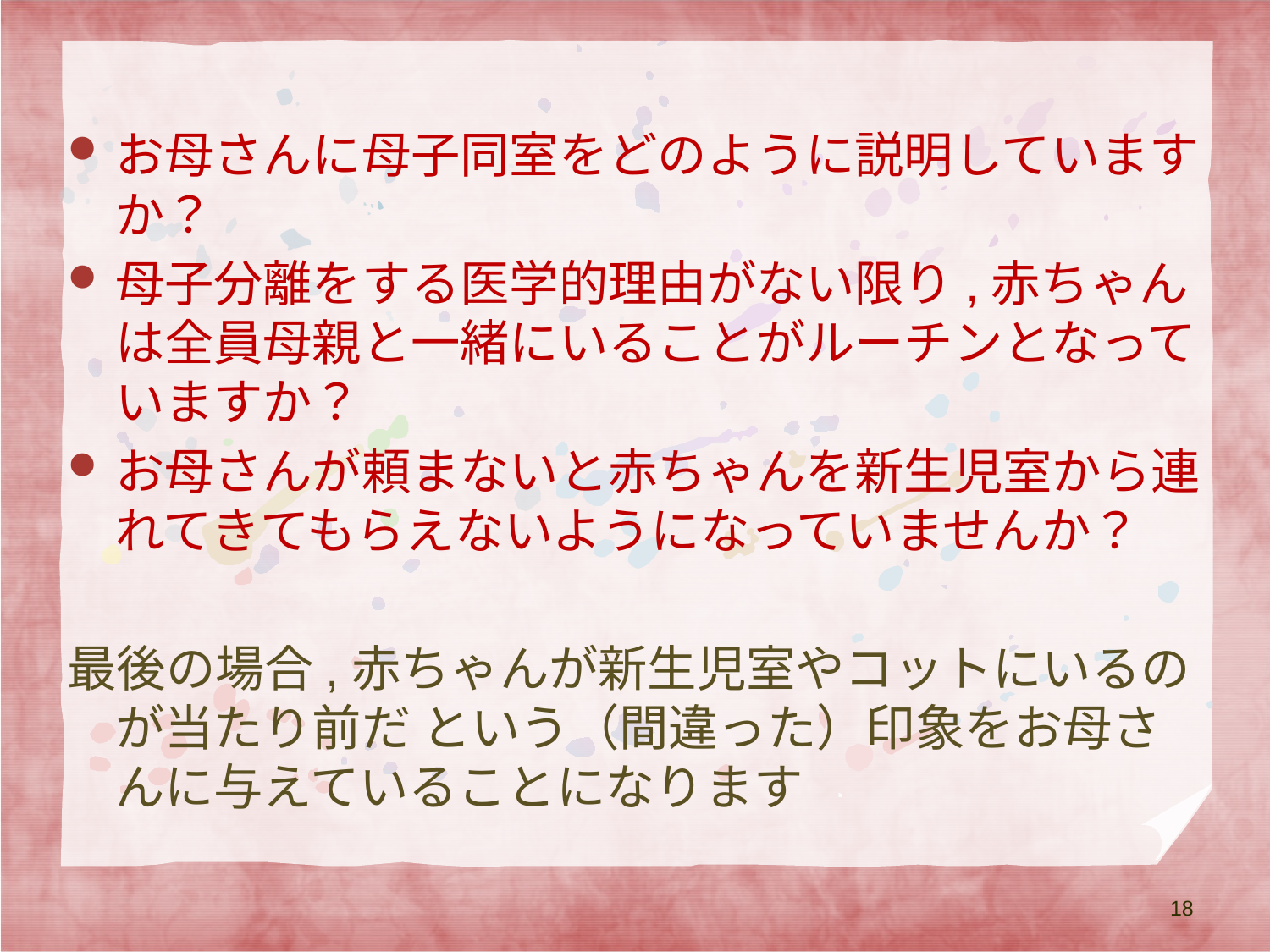

お母さんに母子同室をどのように説明していますか？
母子分離をする医学的理由がない限り,赤ちゃんは全員母親と一緒にいることがルーチンとなっていますか？
お母さんが頼まないと赤ちゃんを新生児室から連れてきてもらえないようになっていませんか？

最後の場合,赤ちゃんが新生児室やコットにいるのが当たり前だ という（間違った）印象をお母さんに与えていることになります
18